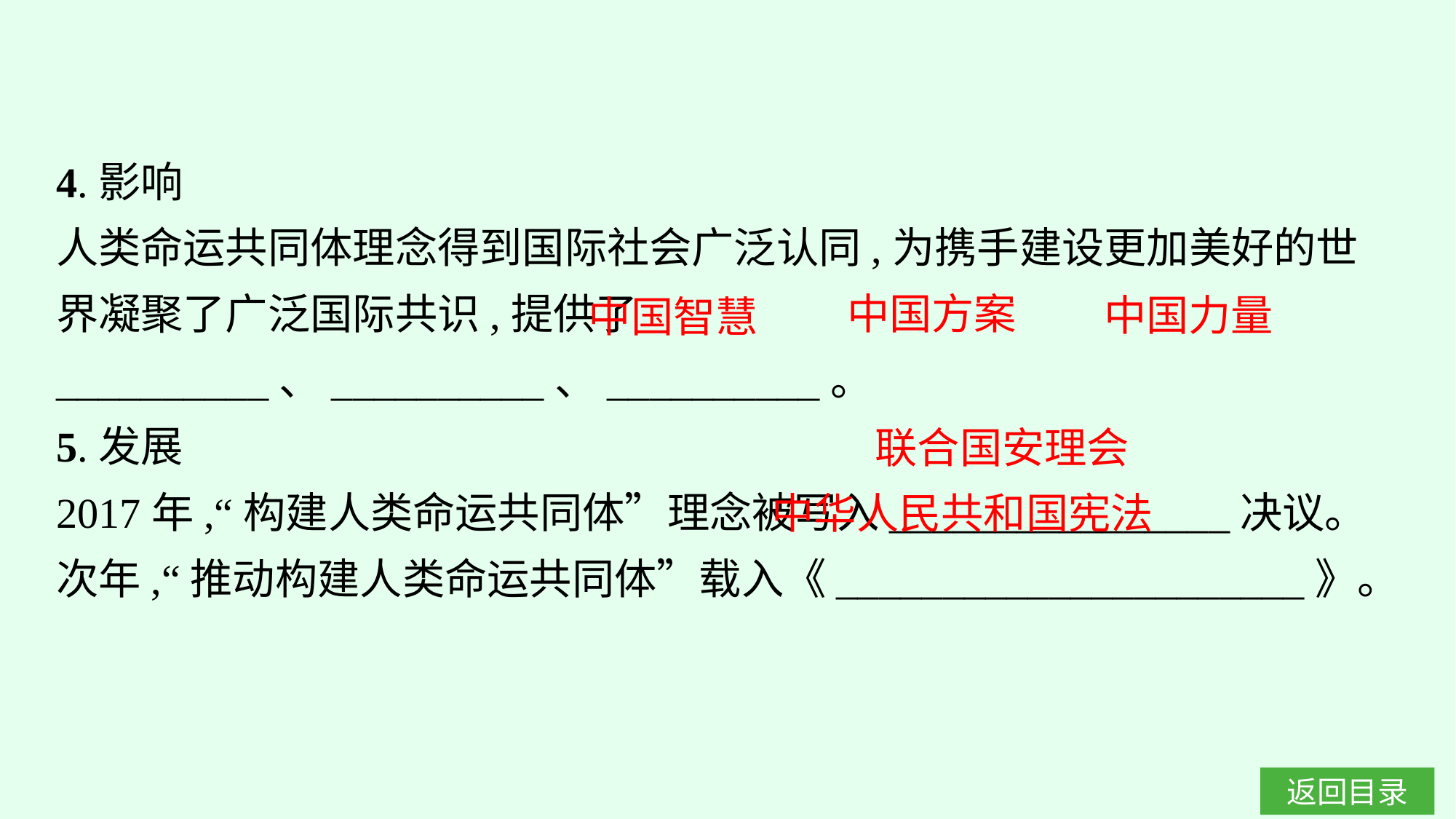

4.影响
人类命运共同体理念得到国际社会广泛认同,为携手建设更加美好的世界凝聚了广泛国际共识,提供了__________、__________、__________。
5.发展
2017年,“构建人类命运共同体”理念被写入________________决议。次年,“推动构建人类命运共同体”载入《______________________》。
中国方案
中国力量
中国智慧
联合国安理会
中华人民共和国宪法